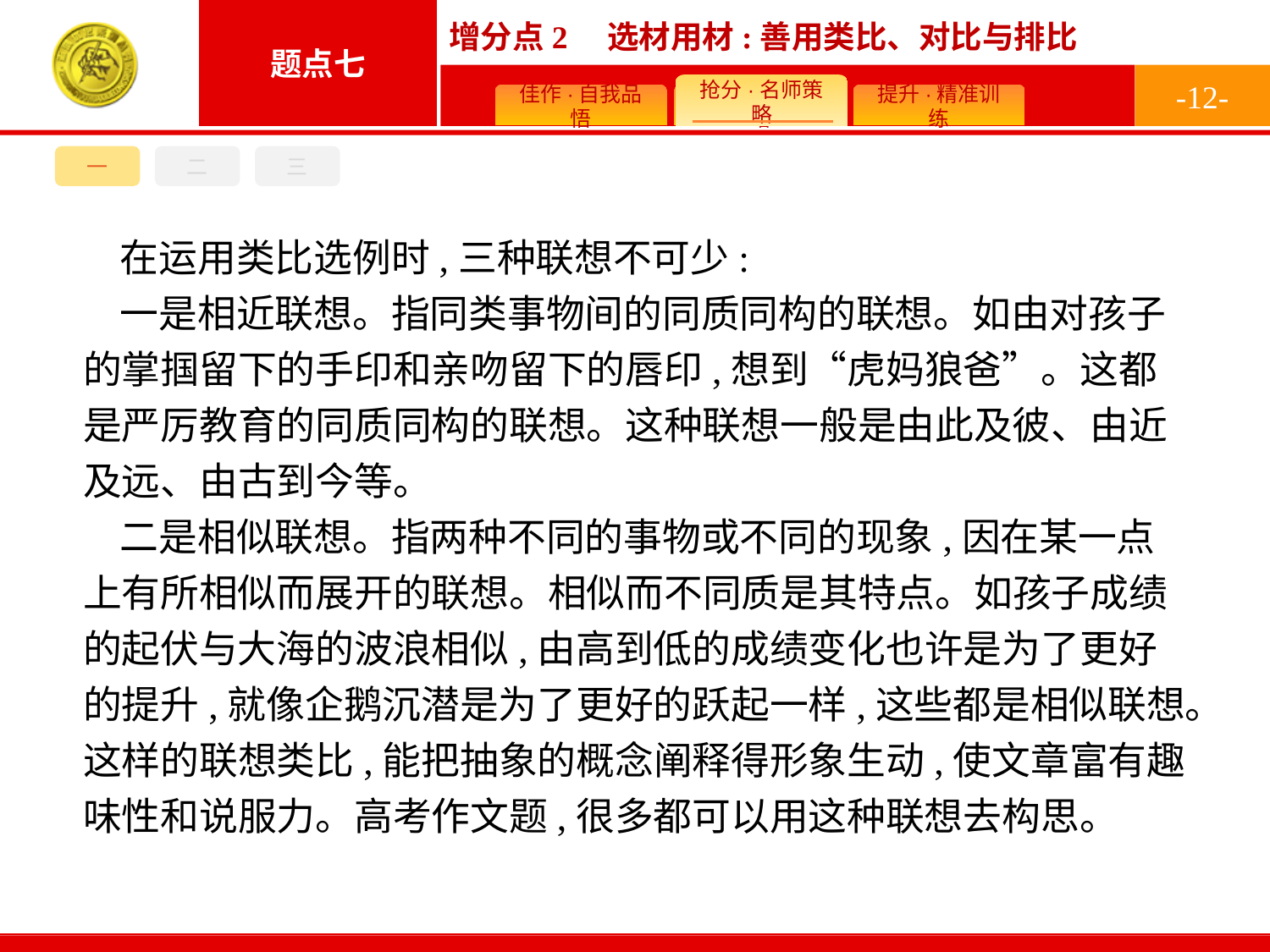

-12-
一
二
三
在运用类比选例时,三种联想不可少:
一是相近联想。指同类事物间的同质同构的联想。如由对孩子的掌掴留下的手印和亲吻留下的唇印,想到“虎妈狼爸”。这都是严厉教育的同质同构的联想。这种联想一般是由此及彼、由近及远、由古到今等。
二是相似联想。指两种不同的事物或不同的现象,因在某一点上有所相似而展开的联想。相似而不同质是其特点。如孩子成绩的起伏与大海的波浪相似,由高到低的成绩变化也许是为了更好的提升,就像企鹅沉潜是为了更好的跃起一样,这些都是相似联想。这样的联想类比,能把抽象的概念阐释得形象生动,使文章富有趣味性和说服力。高考作文题,很多都可以用这种联想去构思。